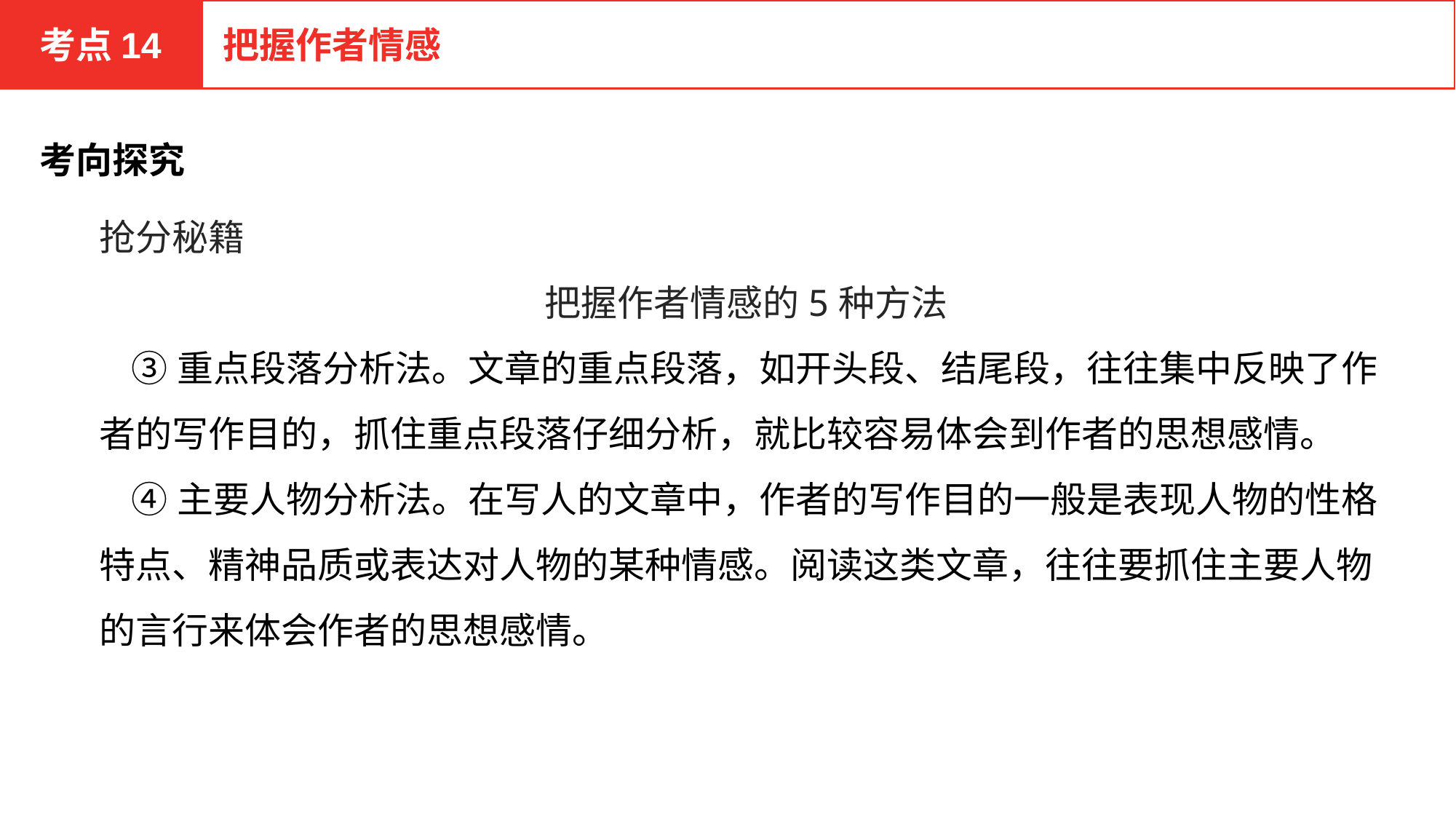

考点14
把握作者情感
考向探究
抢分秘籍
把握作者情感的5种方法
    ③重点段落分析法。文章的重点段落，如开头段、结尾段，往往集中反映了作者的写作目的，抓住重点段落仔细分析，就比较容易体会到作者的思想感情。
    ④主要人物分析法。在写人的文章中，作者的写作目的一般是表现人物的性格特点、精神品质或表达对人物的某种情感。阅读这类文章，往往要抓住主要人物的言行来体会作者的思想感情。